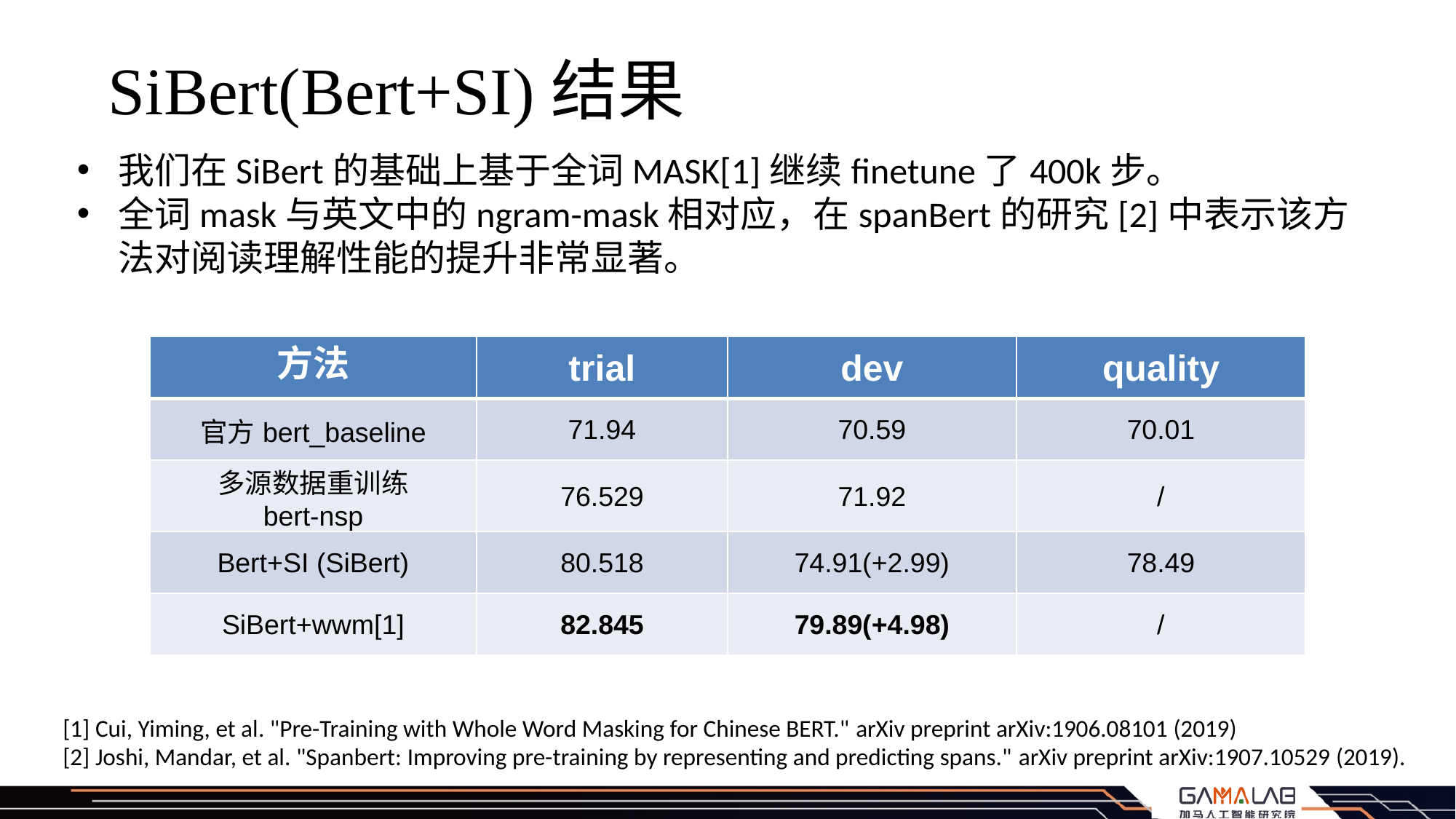

# SiBert(Bert+SI)结果
我们在SiBert的基础上基于全词MASK[1]继续finetune了400k步。
全词mask与英文中的ngram-mask相对应，在spanBert的研究[2]中表示该方法对阅读理解性能的提升非常显著。
| 方法 | trial | dev | quality |
| --- | --- | --- | --- |
| 官方bert\_baseline | 71.94 | 70.59 | 70.01 |
| 多源数据重训练 bert-nsp | 76.529 | 71.92 | / |
| Bert+SI (SiBert) | 80.518 | 74.91(+2.99) | 78.49 |
| SiBert+wwm[1] | 82.845 | 79.89(+4.98) | / |
[1] Cui, Yiming, et al. "Pre-Training with Whole Word Masking for Chinese BERT." arXiv preprint arXiv:1906.08101 (2019)
[2] Joshi, Mandar, et al. "Spanbert: Improving pre-training by representing and predicting spans." arXiv preprint arXiv:1907.10529 (2019).